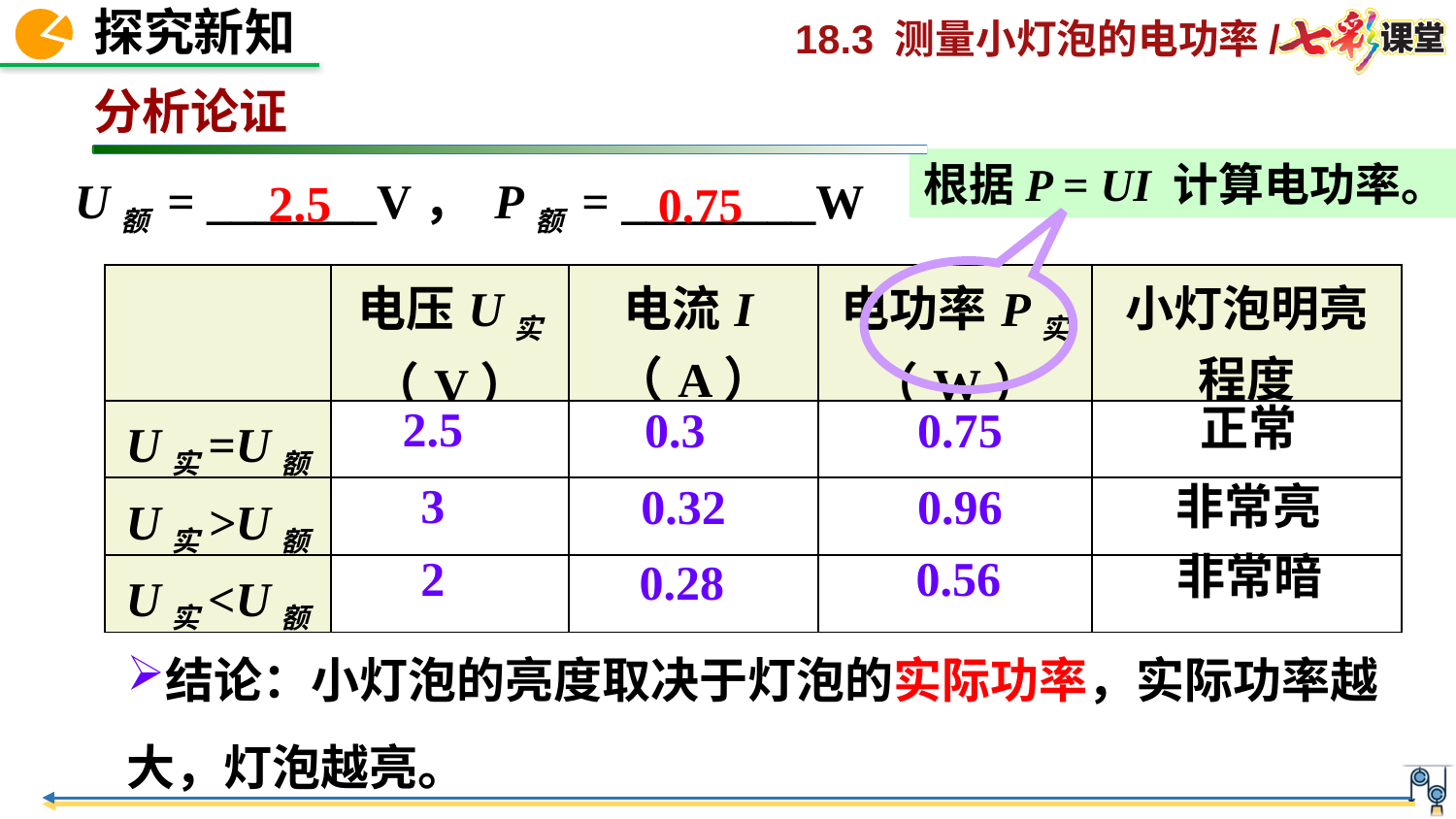

分析论证
根据P = UI 计算电功率。
U额 = _______V， P额 = ________W
2.5
0.75

|  | 电压U实（V） | 电流I（A） | 电功率P实（W） | 小灯泡明亮程度 |
| --- | --- | --- | --- | --- |
| U实=U额 |  |  |  |  |
| U实>U额 |  |  |  |  |
| U实<U额 |  |  |  |  |
正常
2.5
0.3
0.75
3
0.32
0.96
非常亮
非常暗
0.56
2
0.28
结论：小灯泡的亮度取决于灯泡的实际功率，实际功率越大，灯泡越亮。